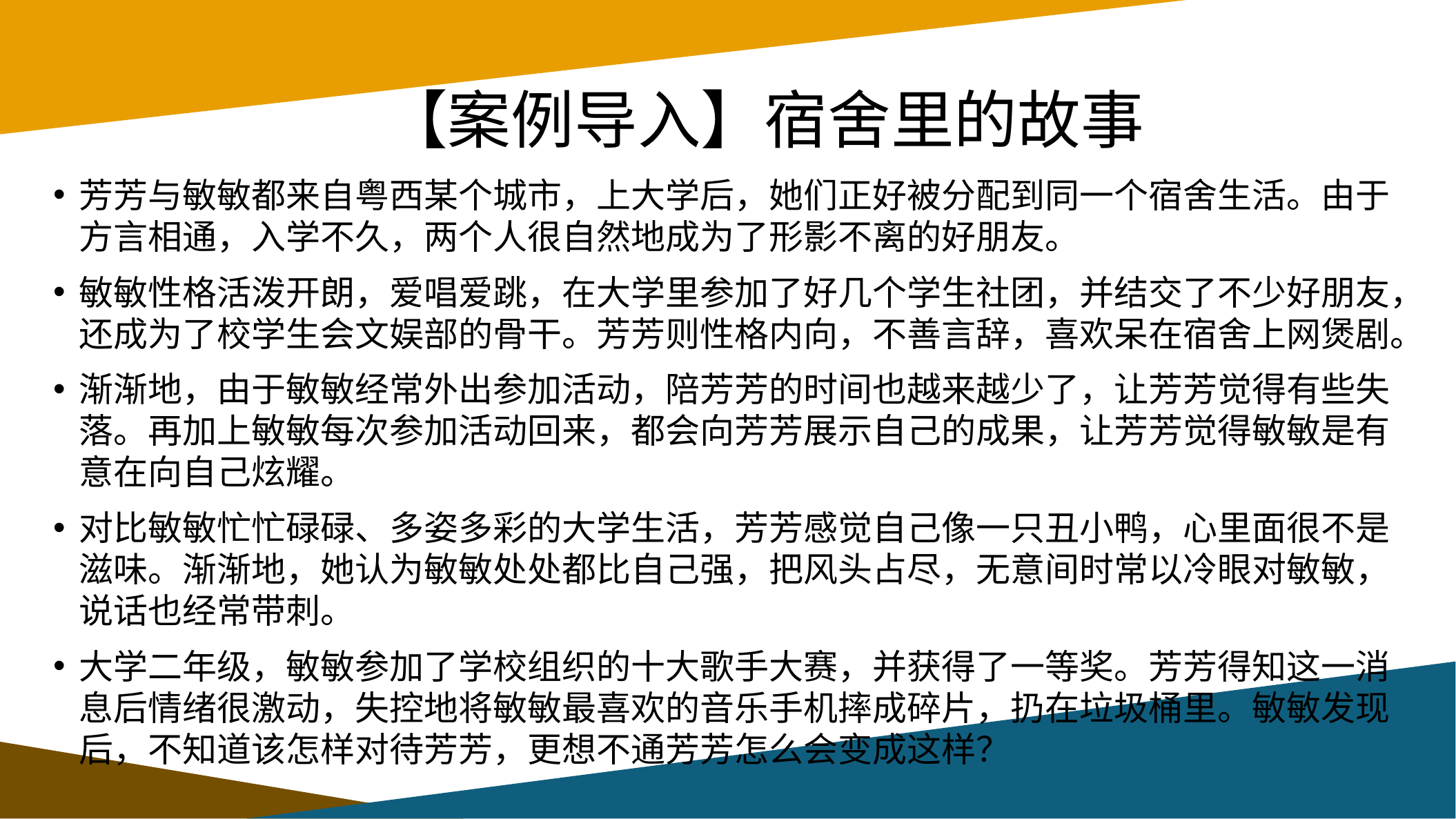

# 【案例导入】宿舍里的故事
芳芳与敏敏都来自粤西某个城市，上大学后，她们正好被分配到同一个宿舍生活。由于方言相通，入学不久，两个人很自然地成为了形影不离的好朋友。
敏敏性格活泼开朗，爱唱爱跳，在大学里参加了好几个学生社团，并结交了不少好朋友，还成为了校学生会文娱部的骨干。芳芳则性格内向，不善言辞，喜欢呆在宿舍上网煲剧。
渐渐地，由于敏敏经常外出参加活动，陪芳芳的时间也越来越少了，让芳芳觉得有些失落。再加上敏敏每次参加活动回来，都会向芳芳展示自己的成果，让芳芳觉得敏敏是有意在向自己炫耀。
对比敏敏忙忙碌碌、多姿多彩的大学生活，芳芳感觉自己像一只丑小鸭，心里面很不是滋味。渐渐地，她认为敏敏处处都比自己强，把风头占尽，无意间时常以冷眼对敏敏，说话也经常带刺。
大学二年级，敏敏参加了学校组织的十大歌手大赛，并获得了一等奖。芳芳得知这一消息后情绪很激动，失控地将敏敏最喜欢的音乐手机摔成碎片，扔在垃圾桶里。敏敏发现后，不知道该怎样对待芳芳，更想不通芳芳怎么会变成这样？